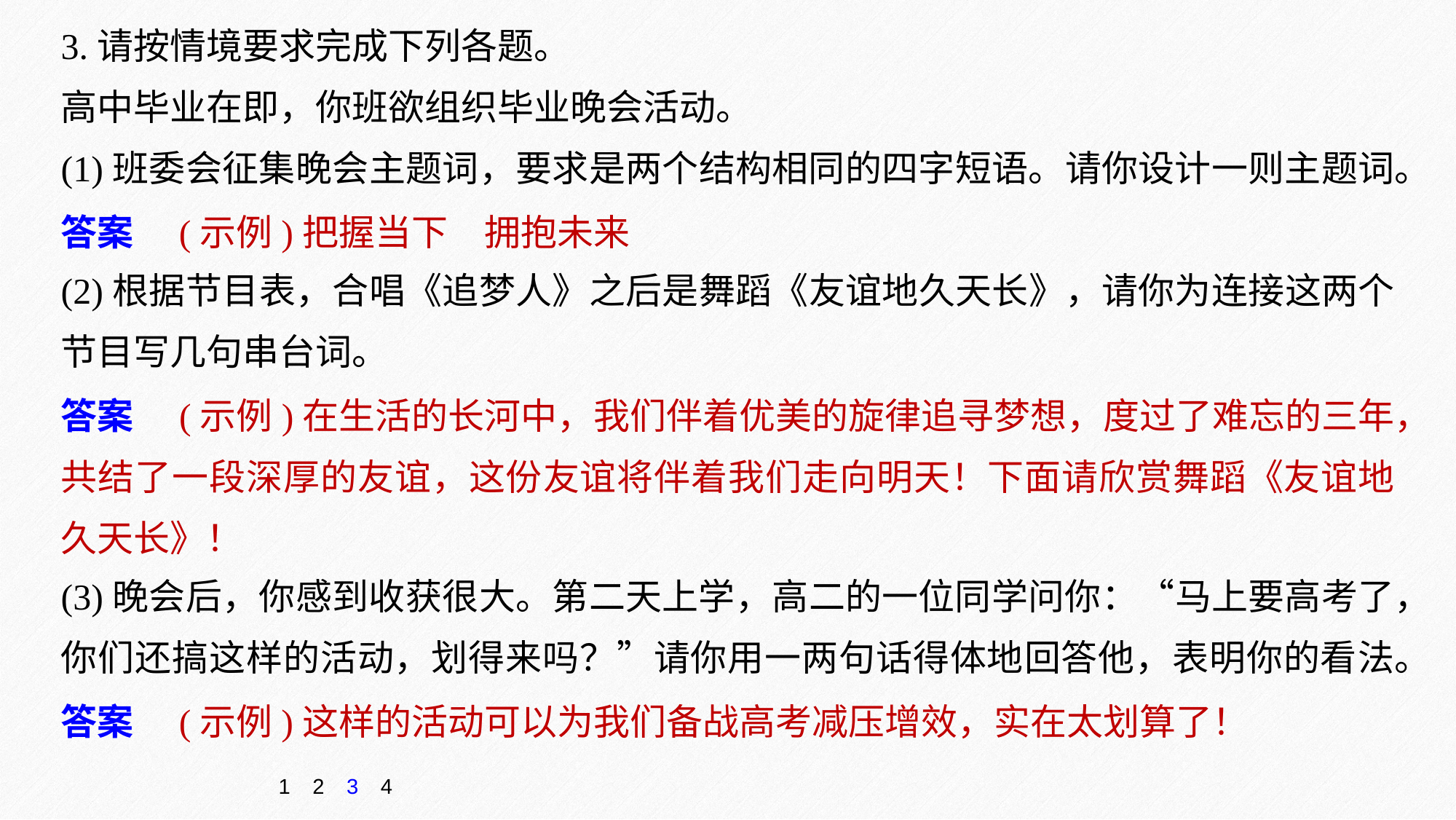

3.请按情境要求完成下列各题。
高中毕业在即，你班欲组织毕业晚会活动。
(1)班委会征集晚会主题词，要求是两个结构相同的四字短语。请你设计一则主题词。

(2)根据节目表，合唱《追梦人》之后是舞蹈《友谊地久天长》，请你为连接这两个节目写几句串台词。

(3)晚会后，你感到收获很大。第二天上学，高二的一位同学问你：“马上要高考了，你们还搞这样的活动，划得来吗？”请你用一两句话得体地回答他，表明你的看法。
答案　(示例)把握当下　拥抱未来

答案　(示例)在生活的长河中，我们伴着优美的旋律追寻梦想，度过了难忘的三年，共结了一段深厚的友谊，这份友谊将伴着我们走向明天！下面请欣赏舞蹈《友谊地久天长》！

答案　(示例)这样的活动可以为我们备战高考减压增效，实在太划算了！
1
2
3
4